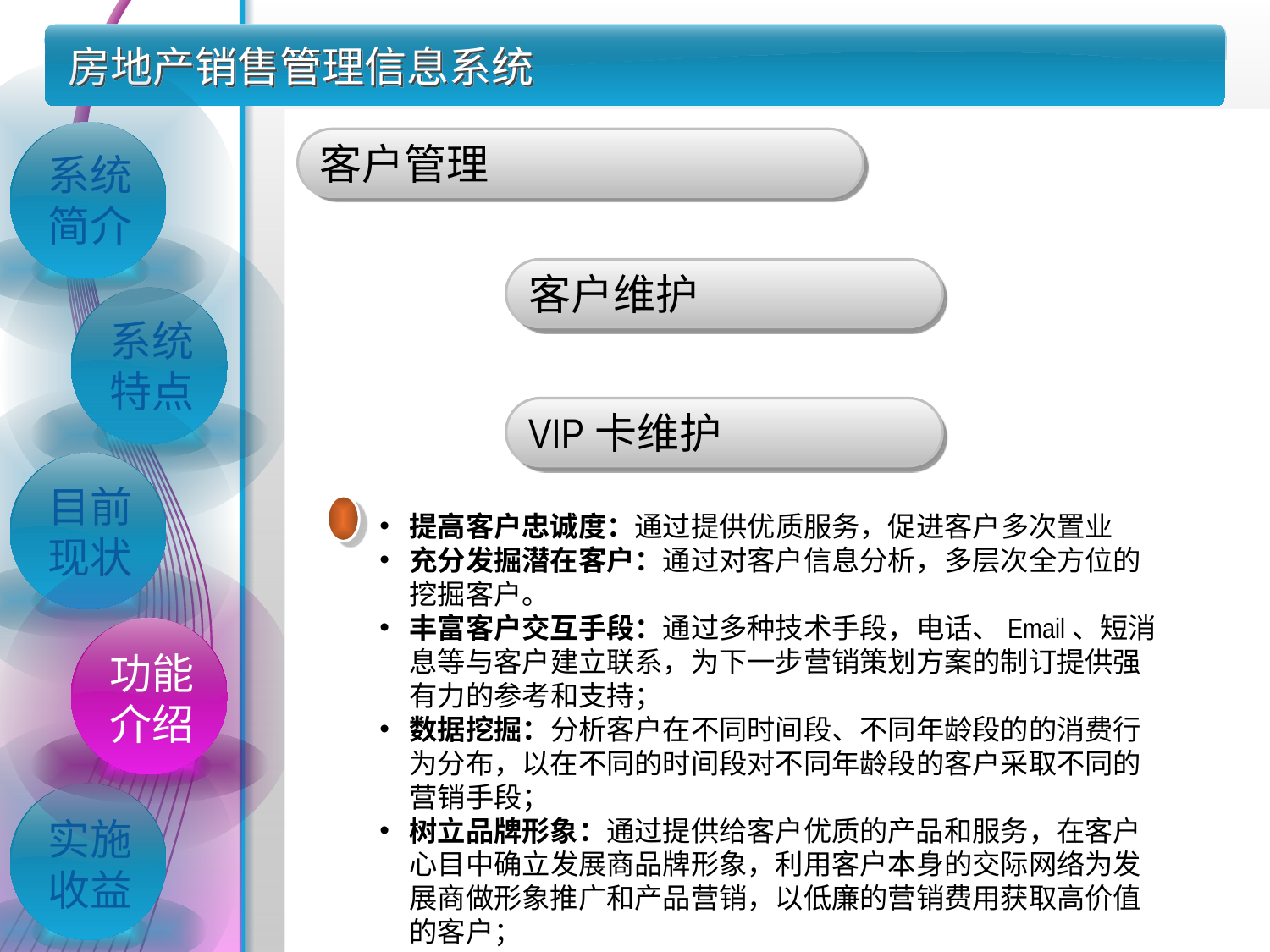

房地产销售管理信息系统

客户管理
系统简介

客户维护
系统特点

VIP卡维护
目前现状
提高客户忠诚度：通过提供优质服务，促进客户多次置业
充分发掘潜在客户：通过对客户信息分析，多层次全方位的挖掘客户。
丰富客户交互手段：通过多种技术手段，电话、Email、短消息等与客户建立联系，为下一步营销策划方案的制订提供强有力的参考和支持；
数据挖掘：分析客户在不同时间段、不同年龄段的的消费行为分布，以在不同的时间段对不同年龄段的客户采取不同的营销手段；
树立品牌形象：通过提供给客户优质的产品和服务，在客户心目中确立发展商品牌形象，利用客户本身的交际网络为发展商做形象推广和产品营销，以低廉的营销费用获取高价值的客户；

功能介绍

实施收益